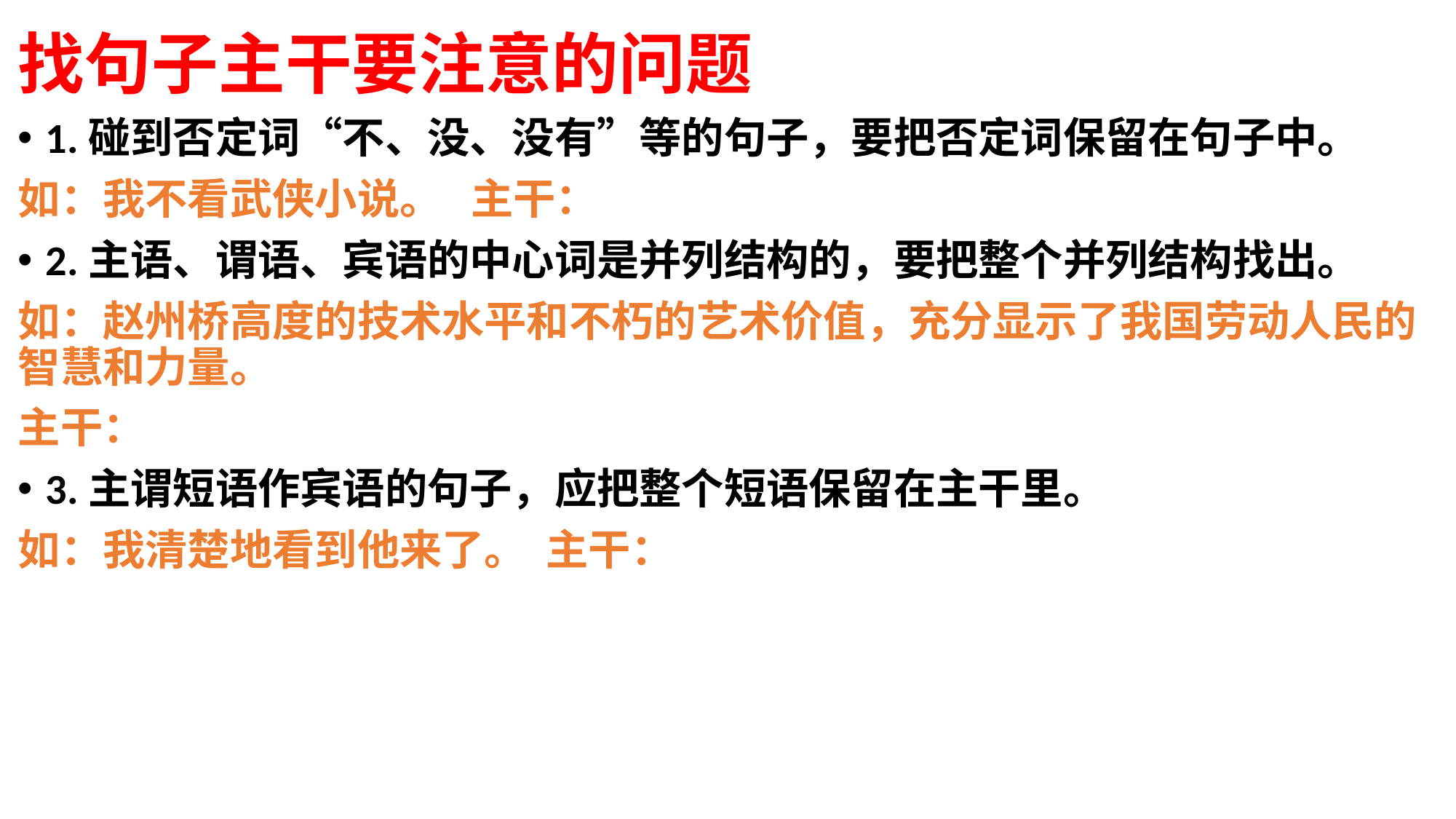

# 找句子主干要注意的问题
1.碰到否定词“不、没、没有”等的句子，要把否定词保留在句子中。
如：我不看武侠小说。   主干：
2.主语、谓语、宾语的中心词是并列结构的，要把整个并列结构找出。
如：赵州桥高度的技术水平和不朽的艺术价值，充分显示了我国劳动人民的智慧和力量。
主干：
3.主谓短语作宾语的句子，应把整个短语保留在主干里。
如：我清楚地看到他来了。  主干：